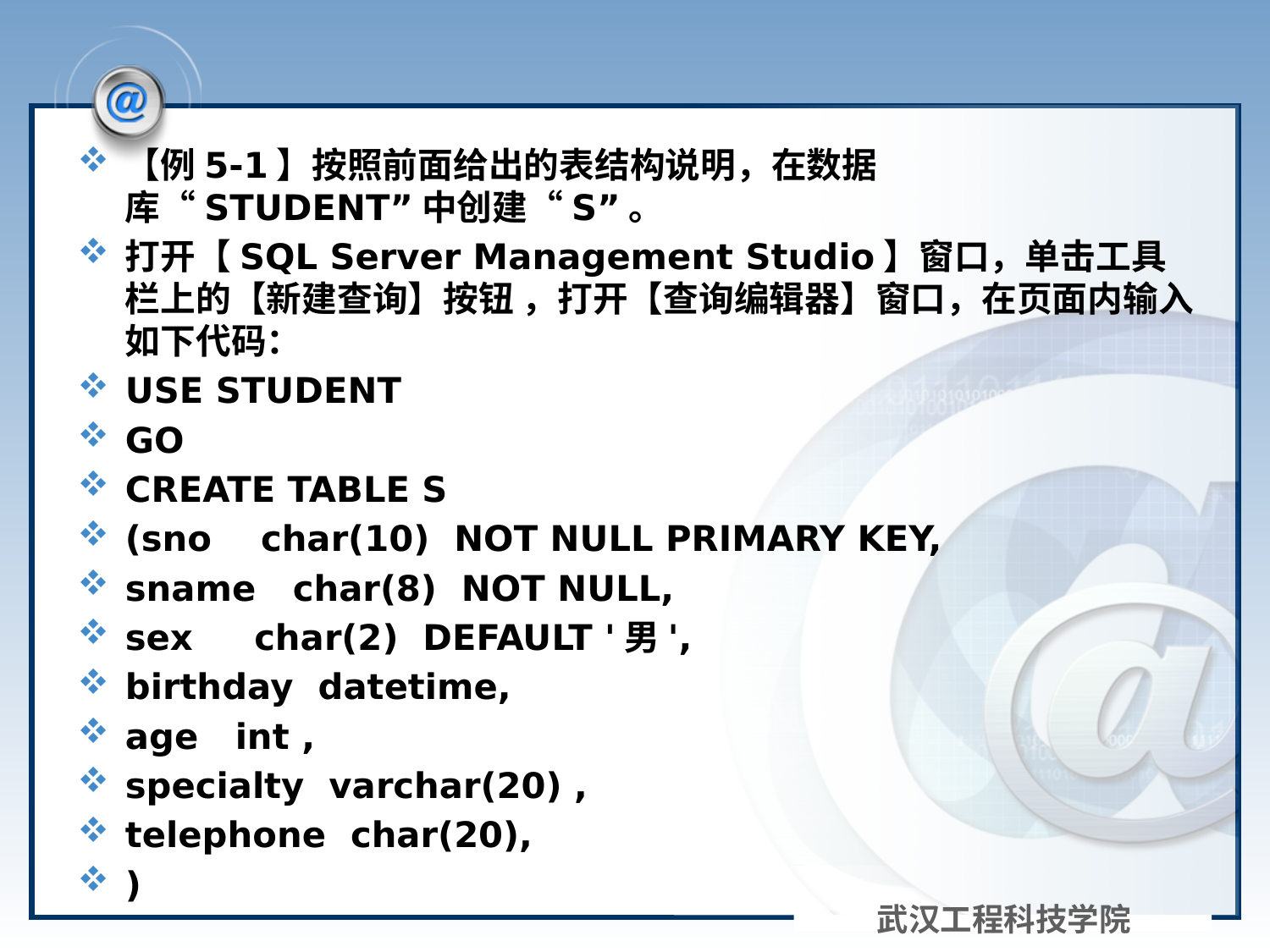

#
【例5-1】按照前面给出的表结构说明，在数据库“STUDENT”中创建“S”。
打开【SQL Server Management Studio】窗口，单击工具栏上的【新建查询】按钮 ，打开【查询编辑器】窗口，在页面内输入如下代码：
USE STUDENT
GO
CREATE TABLE S
(sno    char(10)  NOT NULL PRIMARY KEY,
sname   char(8)  NOT NULL,
sex     char(2)  DEFAULT '男',
birthday  datetime,
age   int ,
specialty  varchar(20) ,
telephone  char(20),
)

武汉工程科技学院